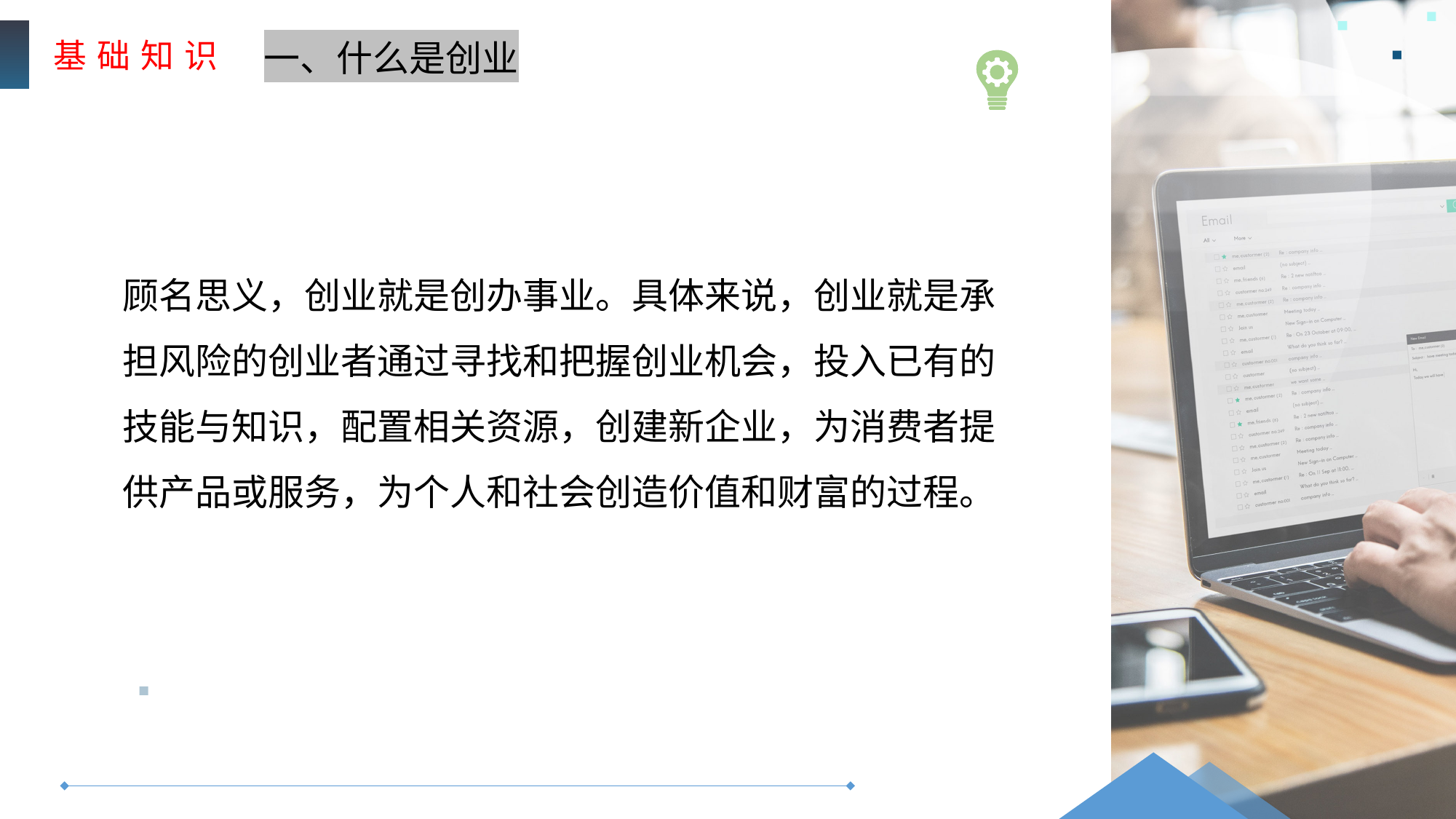

基 础 知 识

一、什么是创业

顾名思义，创业就是创办事业。具体来说，创业就是承担风险的创业者通过寻找和把握创业机会，投入已有的技能与知识，配置相关资源，创建新企业，为消费者提供产品或服务，为个人和社会创造价值和财富的过程。